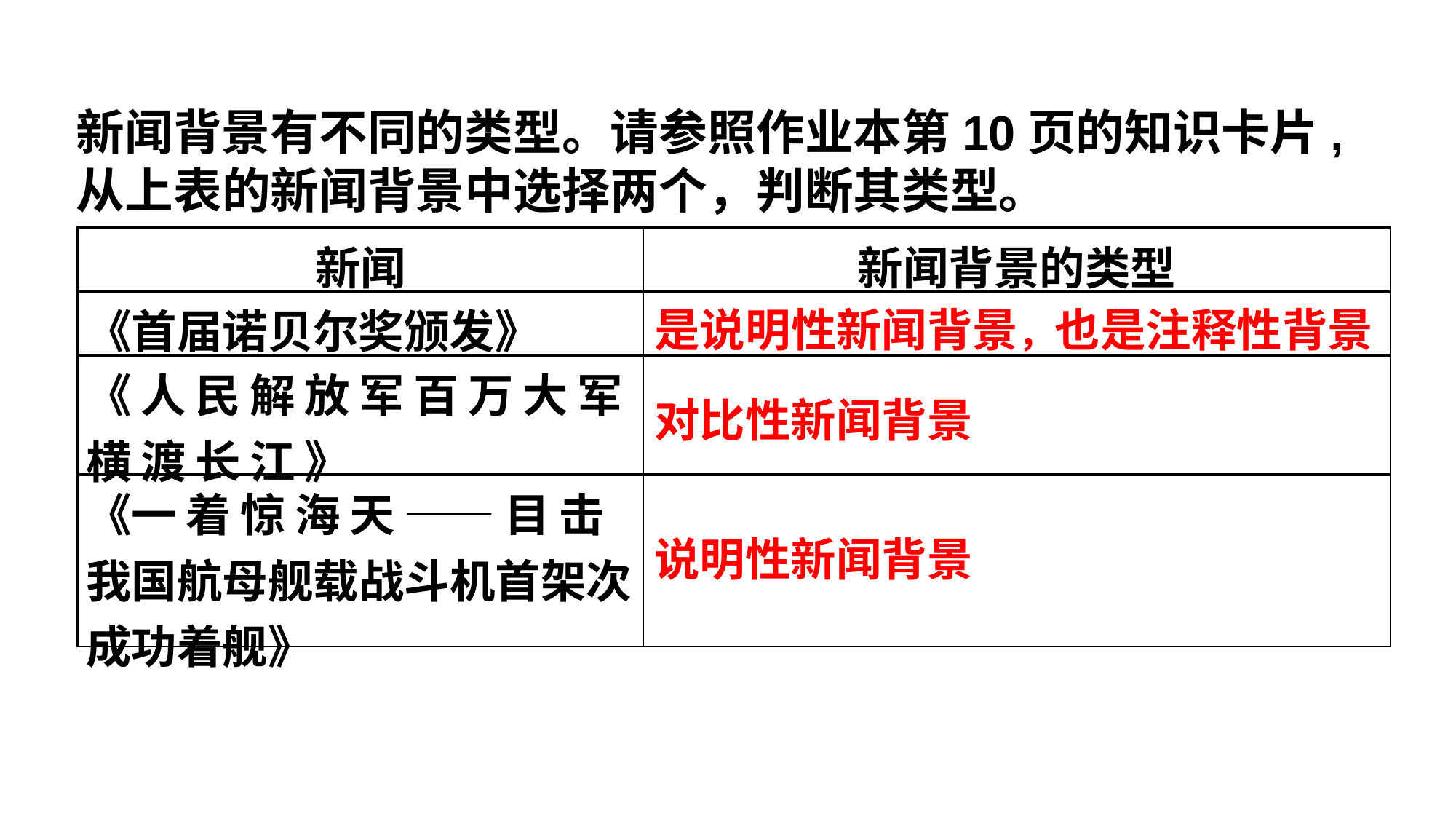

新闻背景有不同的类型。请参照作业本第10页的知识卡片,从上表的新闻背景中选择两个，判断其类型。

| 新闻 | 新闻背景的类型 |
| --- | --- |
| 《首届诺贝尔奖颁发》 |  |
| 《人民解放军百万大军横渡长江》 |  |
| 《一着惊海天——目击我国航母舰载战斗机首架次成功着舰》 |  |
是说明性新闻背景，也是注释性背景
对比性新闻背景
说明性新闻背景